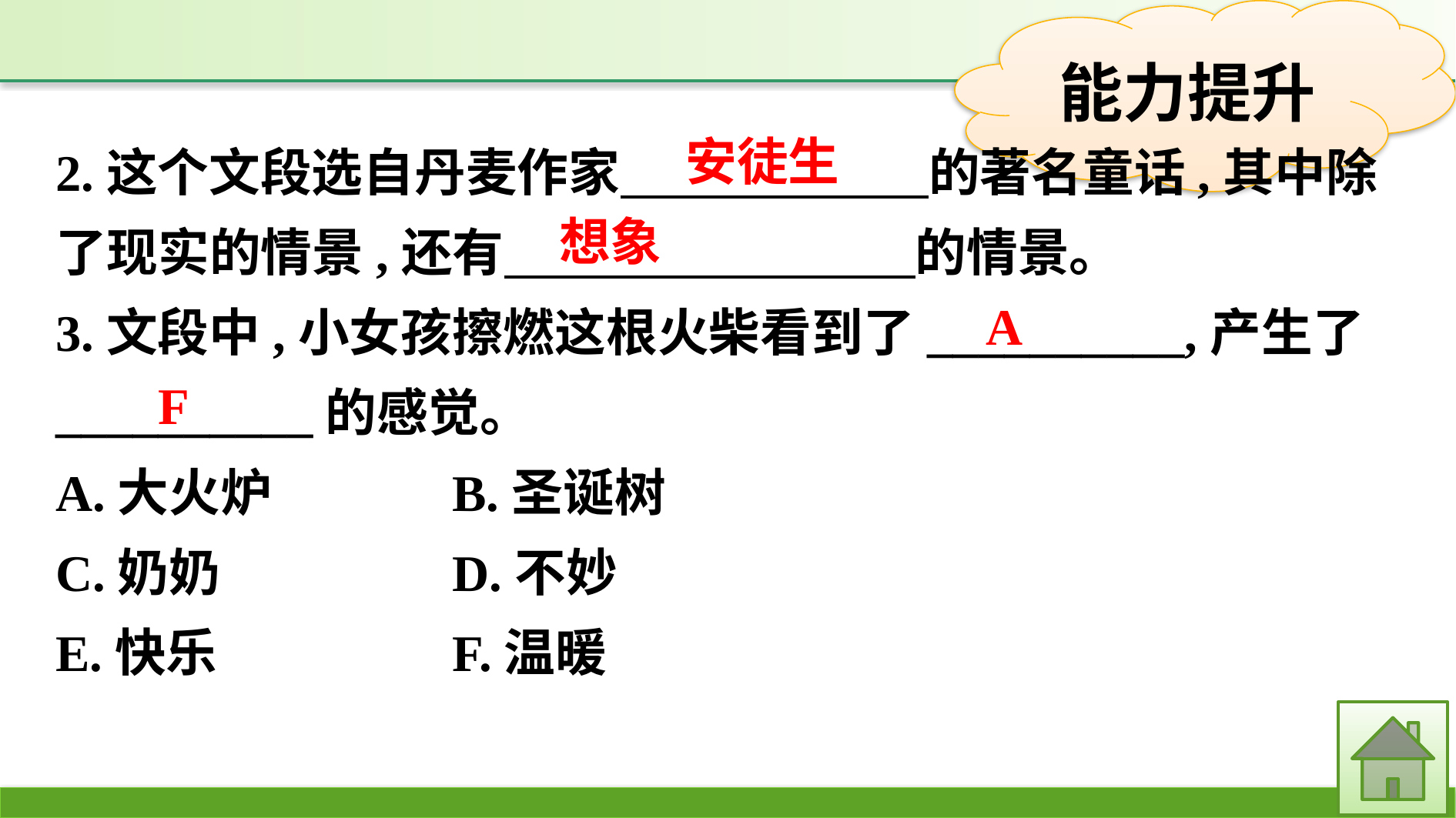

2.这个文段选自丹麦作家　　　　　　的著名童话,其中除了现实的情景,还有　　　　　　　　的情景。
3.文段中,小女孩擦燃这根火柴看到了__________,产生了__________的感觉。
A.大火炉　　　	B.圣诞树
C.奶奶　　　	D.不妙
E.快乐　　　	F.温暖
安徒生
想象
A
F